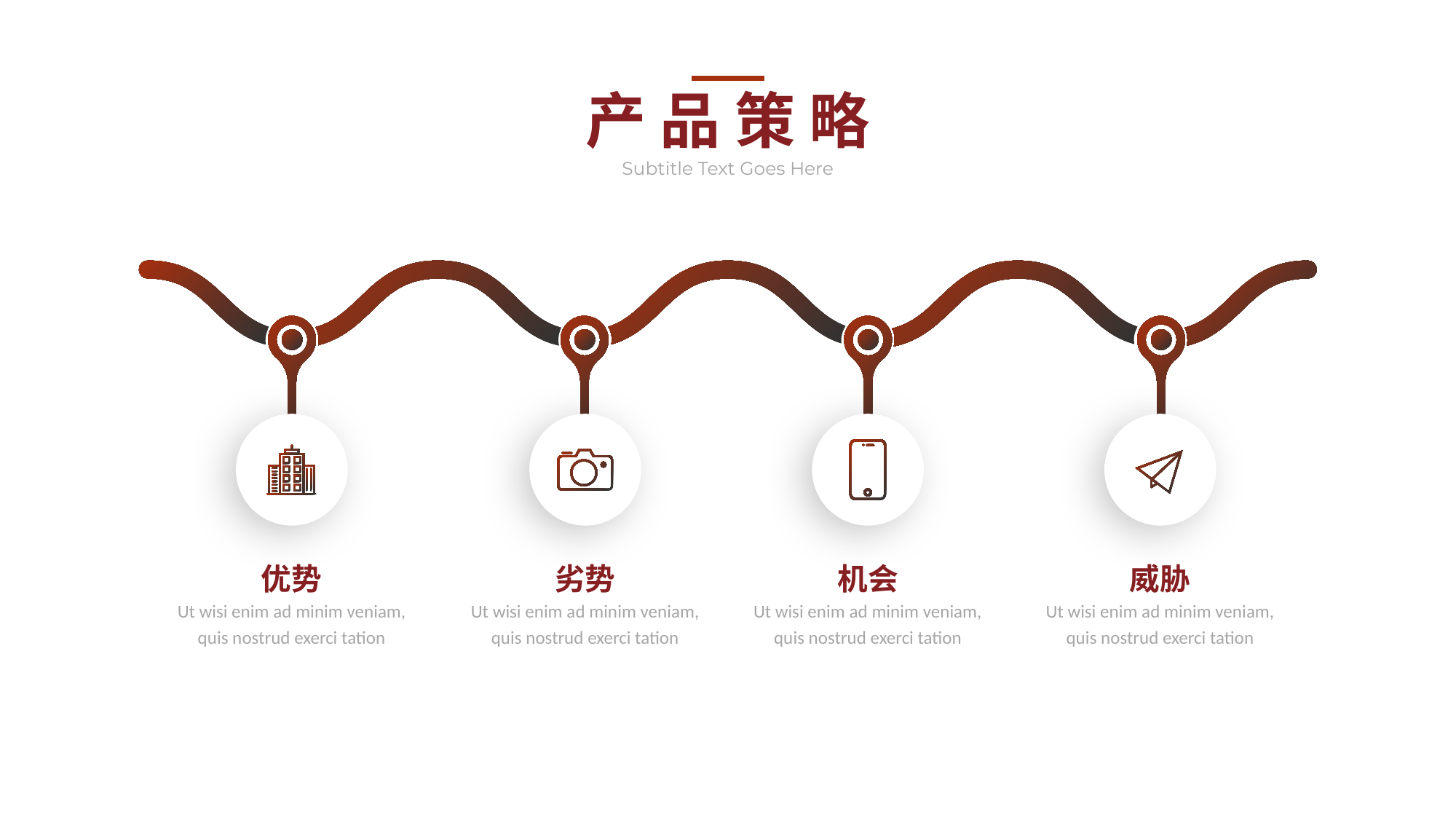

产 品 策 略
Subtitle Text Goes Here

优势
劣势
机会
威胁
Ut wisi enim ad minim veniam, quis nostrud exerci tation
Ut wisi enim ad minim veniam, quis nostrud exerci tation
Ut wisi enim ad minim veniam, quis nostrud exerci tation
Ut wisi enim ad minim veniam, quis nostrud exerci tation